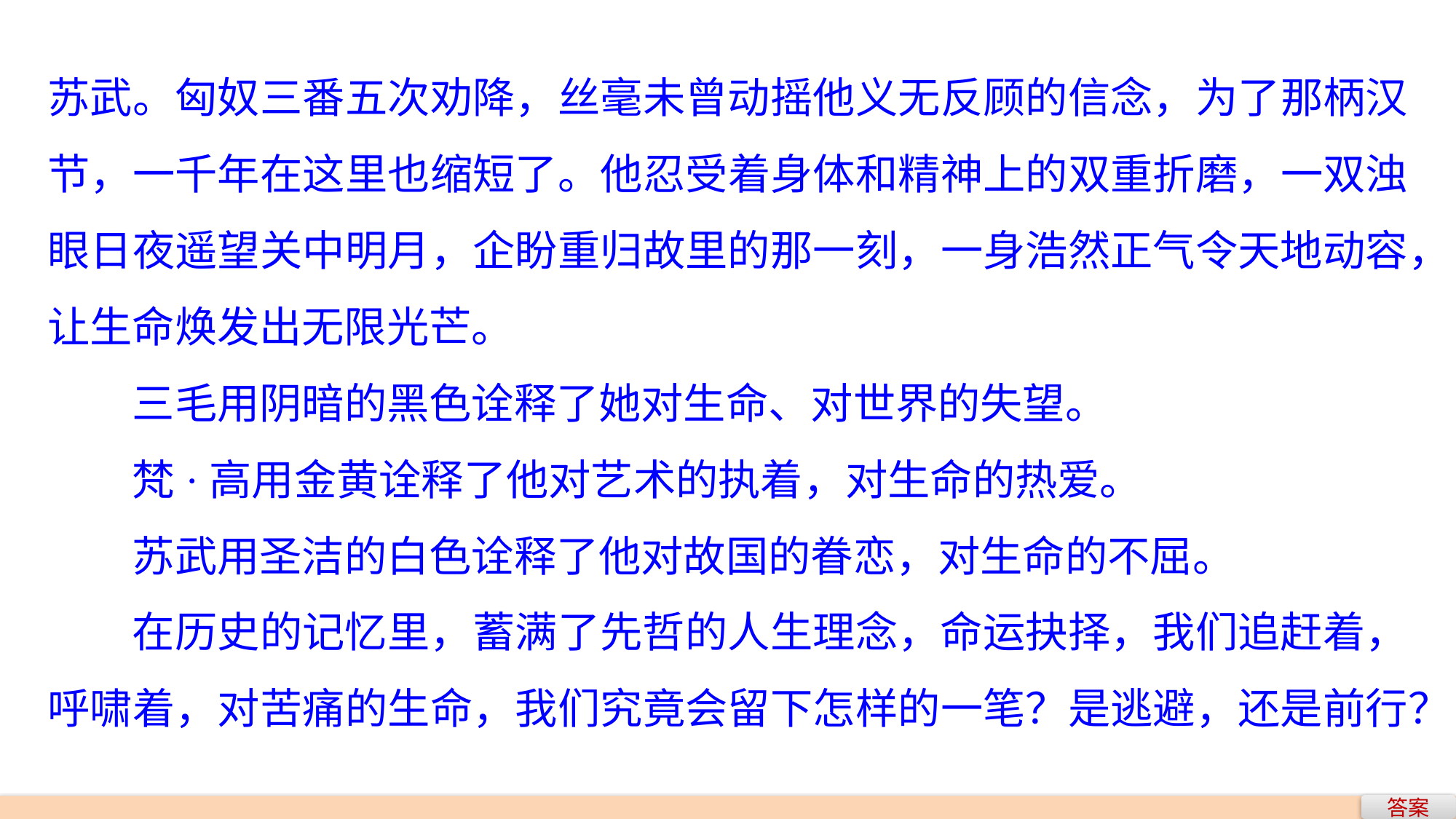

苏武。匈奴三番五次劝降，丝毫未曾动摇他义无反顾的信念，为了那柄汉节，一千年在这里也缩短了。他忍受着身体和精神上的双重折磨，一双浊眼日夜遥望关中明月，企盼重归故里的那一刻，一身浩然正气令天地动容，让生命焕发出无限光芒。
三毛用阴暗的黑色诠释了她对生命、对世界的失望。
梵·高用金黄诠释了他对艺术的执着，对生命的热爱。
苏武用圣洁的白色诠释了他对故国的眷恋，对生命的不屈。
在历史的记忆里，蓄满了先哲的人生理念，命运抉择，我们追赶着，呼啸着，对苦痛的生命，我们究竟会留下怎样的一笔？是逃避，还是前行？
答案